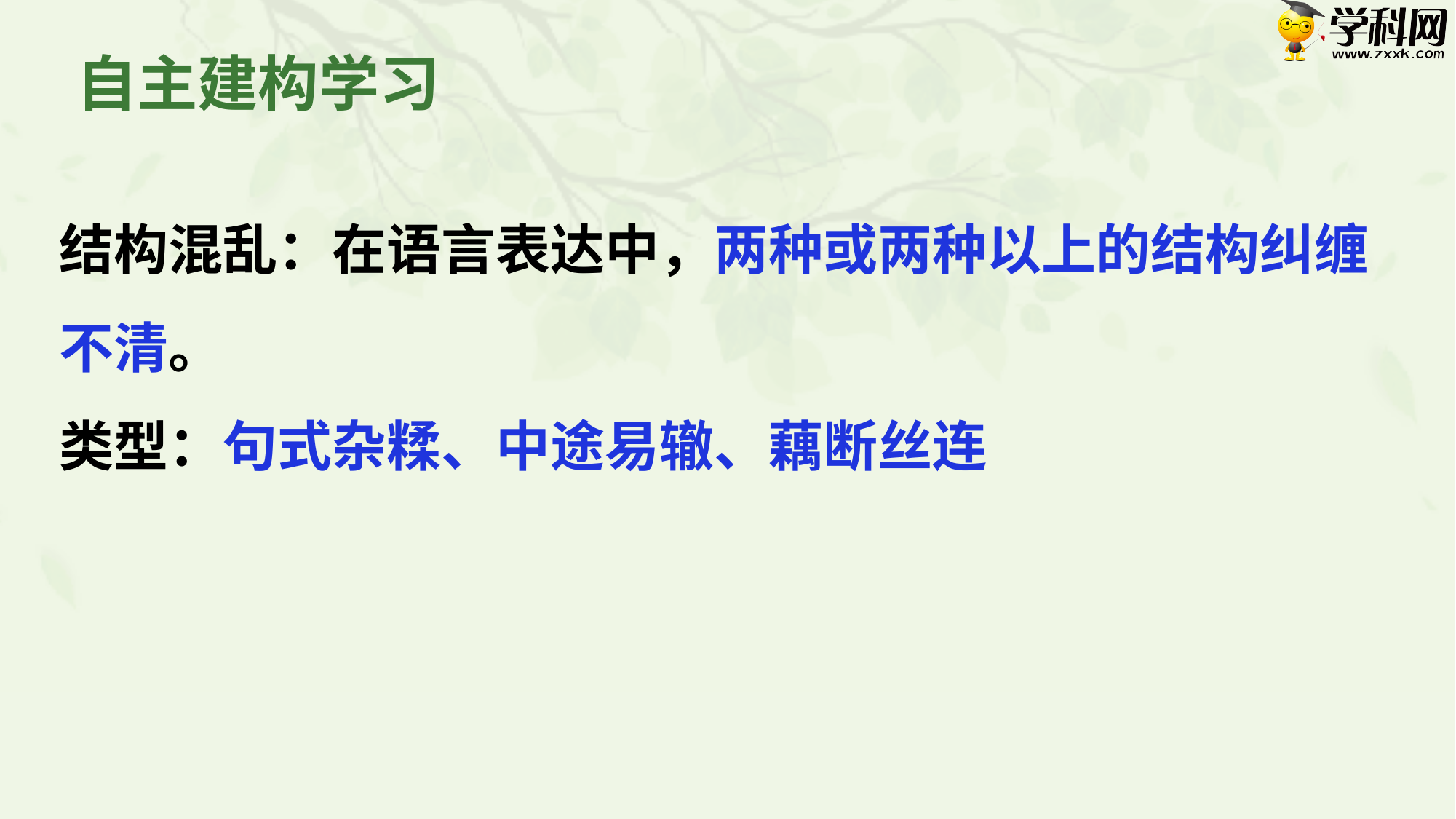

自主建构学习
结构混乱：在语言表达中，两种或两种以上的结构纠缠不清。
类型：句式杂糅、中途易辙、藕断丝连